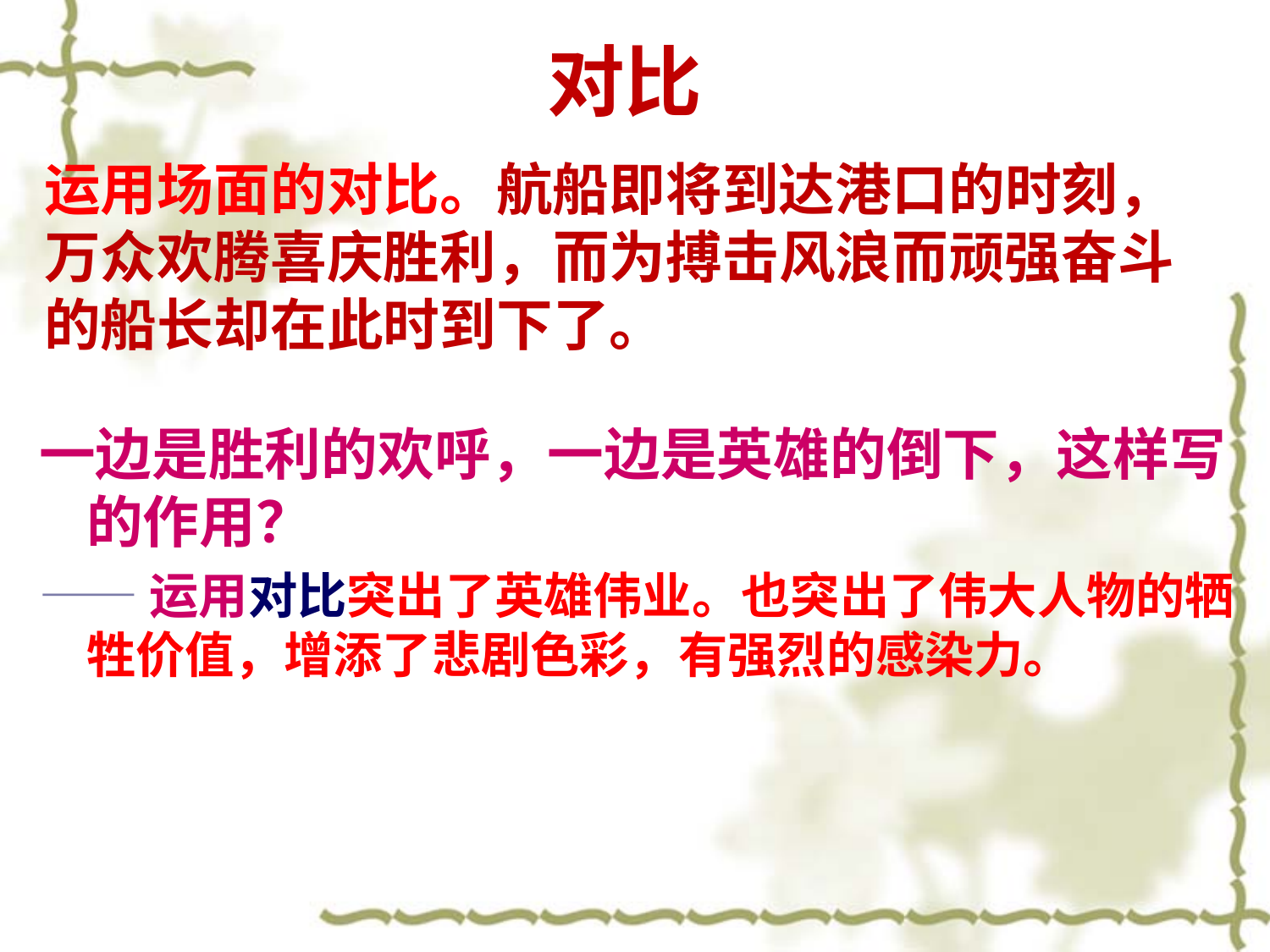

# 对比
运用场面的对比。航船即将到达港口的时刻，万众欢腾喜庆胜利，而为搏击风浪而顽强奋斗的船长却在此时到下了。
一边是胜利的欢呼，一边是英雄的倒下，这样写的作用？
——运用对比突出了英雄伟业。也突出了伟大人物的牺牲价值，增添了悲剧色彩，有强烈的感染力。